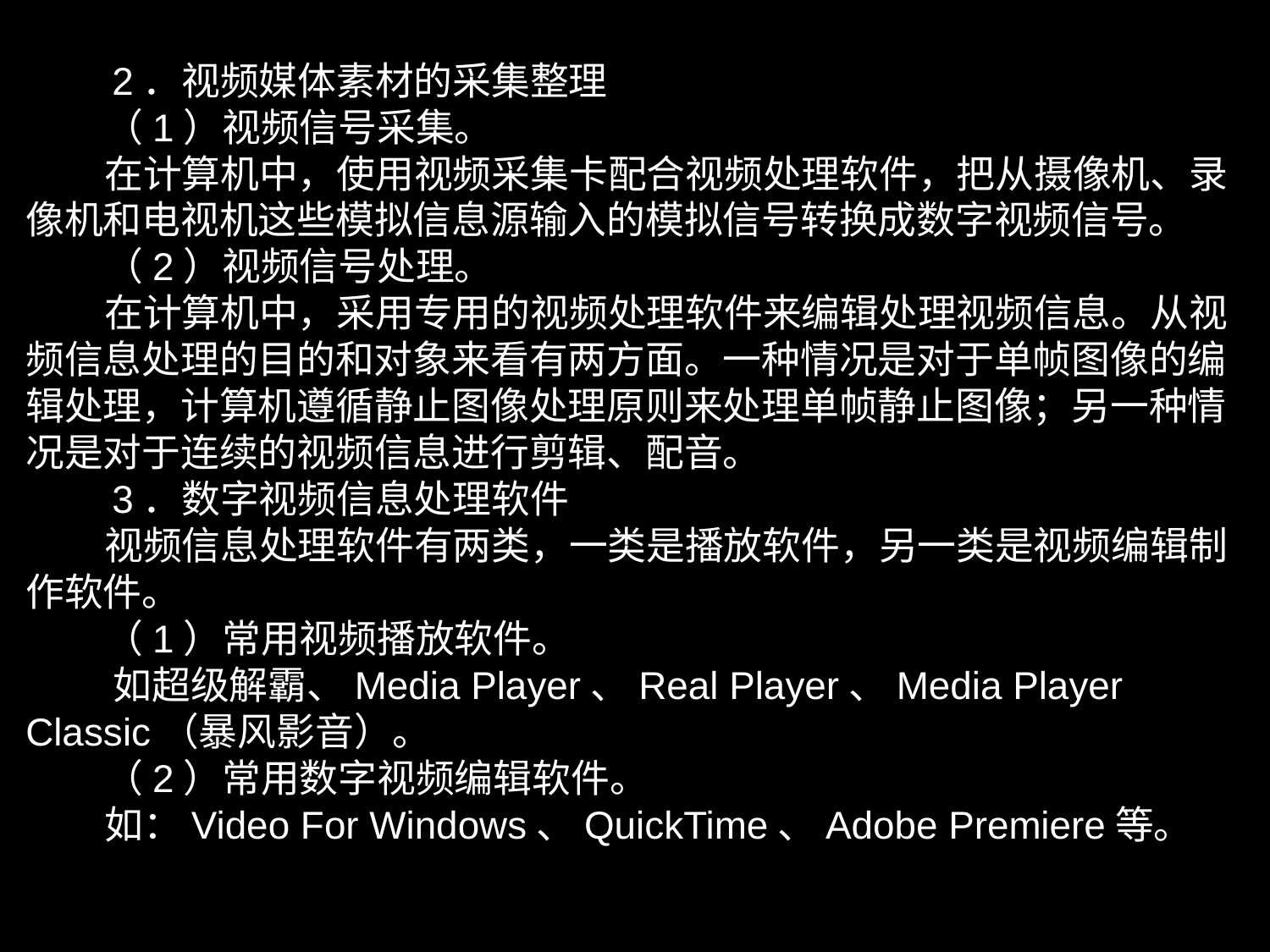

2．视频媒体素材的采集整理
        （1）视频信号采集。
        在计算机中，使用视频采集卡配合视频处理软件，把从摄像机、录像机和电视机这些模拟信息源输入的模拟信号转换成数字视频信号。
        （2）视频信号处理。
        在计算机中，采用专用的视频处理软件来编辑处理视频信息。从视频信息处理的目的和对象来看有两方面。一种情况是对于单帧图像的编辑处理，计算机遵循静止图像处理原则来处理单帧静止图像；另一种情况是对于连续的视频信息进行剪辑、配音。
        3．数字视频信息处理软件
        视频信息处理软件有两类，一类是播放软件，另一类是视频编辑制作软件。
        （1）常用视频播放软件。
         如超级解霸、Media Player、Real Player、Media Player Classic（暴风影音）。
        （2）常用数字视频编辑软件。
        如：Video For Windows、QuickTime、Adobe Premiere等。